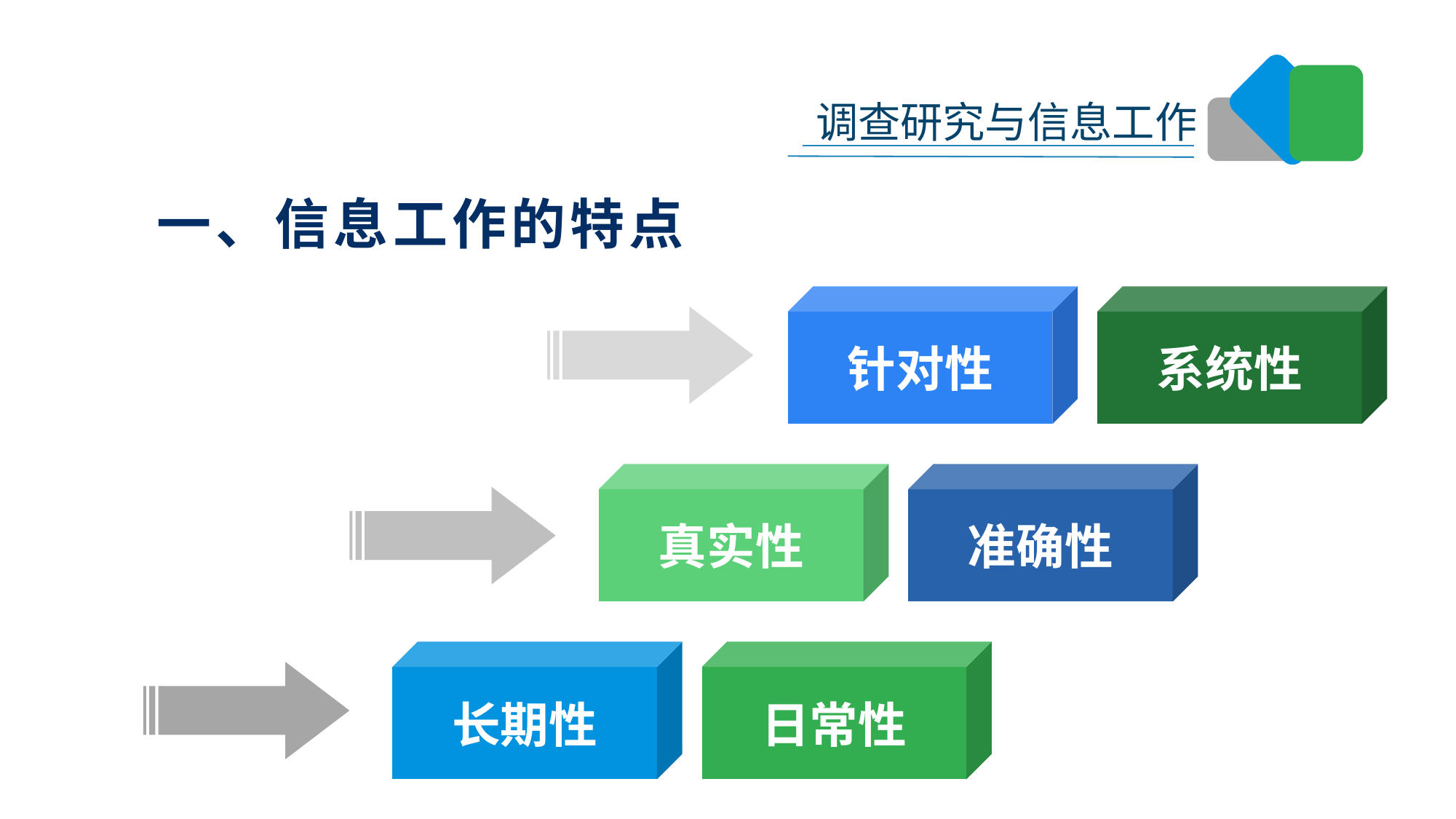

一、信息工作的特点
针对性
系统性

真实性
准确性

长期性
日常性